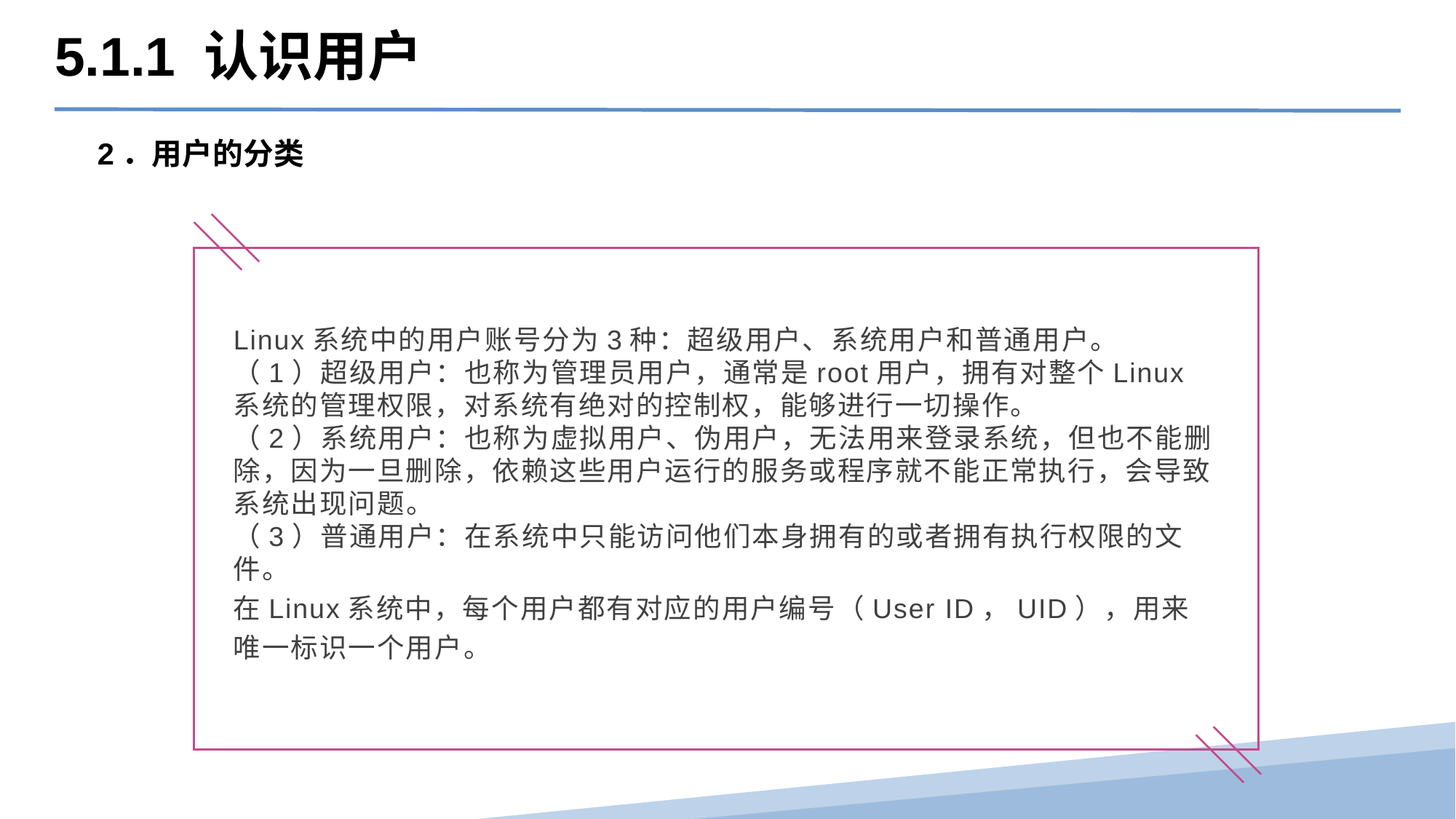

5.1.1 认识用户
2．用户的分类

Linux系统中的用户账号分为3种：超级用户、系统用户和普通用‍户。
（1）超级用户：也称为管理员用户，通常是root用户，拥有对整个Linux系统的管理权限，对系统有绝对的控制权，能够进行一切操‍作。
（2）系统用户：也称为虚拟用户、伪用户，无法用来登录系统，但也不能删除，因为一旦删除，依赖这些用户运行的服务或程序就不能正常执行，会导致系统出现问‍题。
（3）普通用户：在系统中只能访问他们本身拥有的或者拥有执行权限的文‍件。
在Linux系统中，每个用户都有对应的用户编号（User ID，UID），用来唯一标识一个用户。